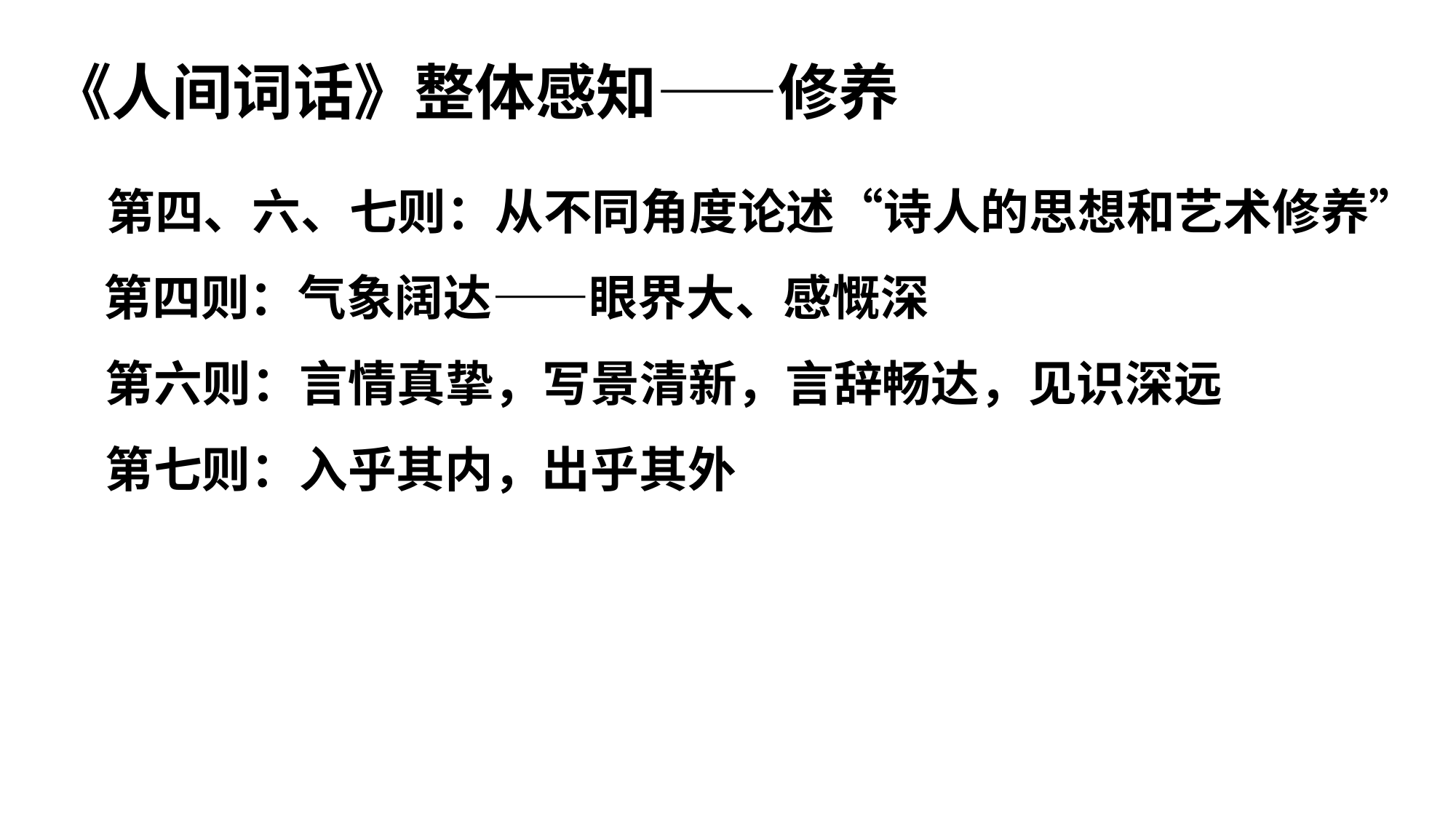

《人间词话》整体感知——修养
第四、六、七则：从不同角度论述“诗人的思想和艺术修养”
第四则：气象阔达——眼界大、感慨深
第六则：言情真挚，写景清新，言辞畅达，见识深远
第七则：入乎其内，出乎其外